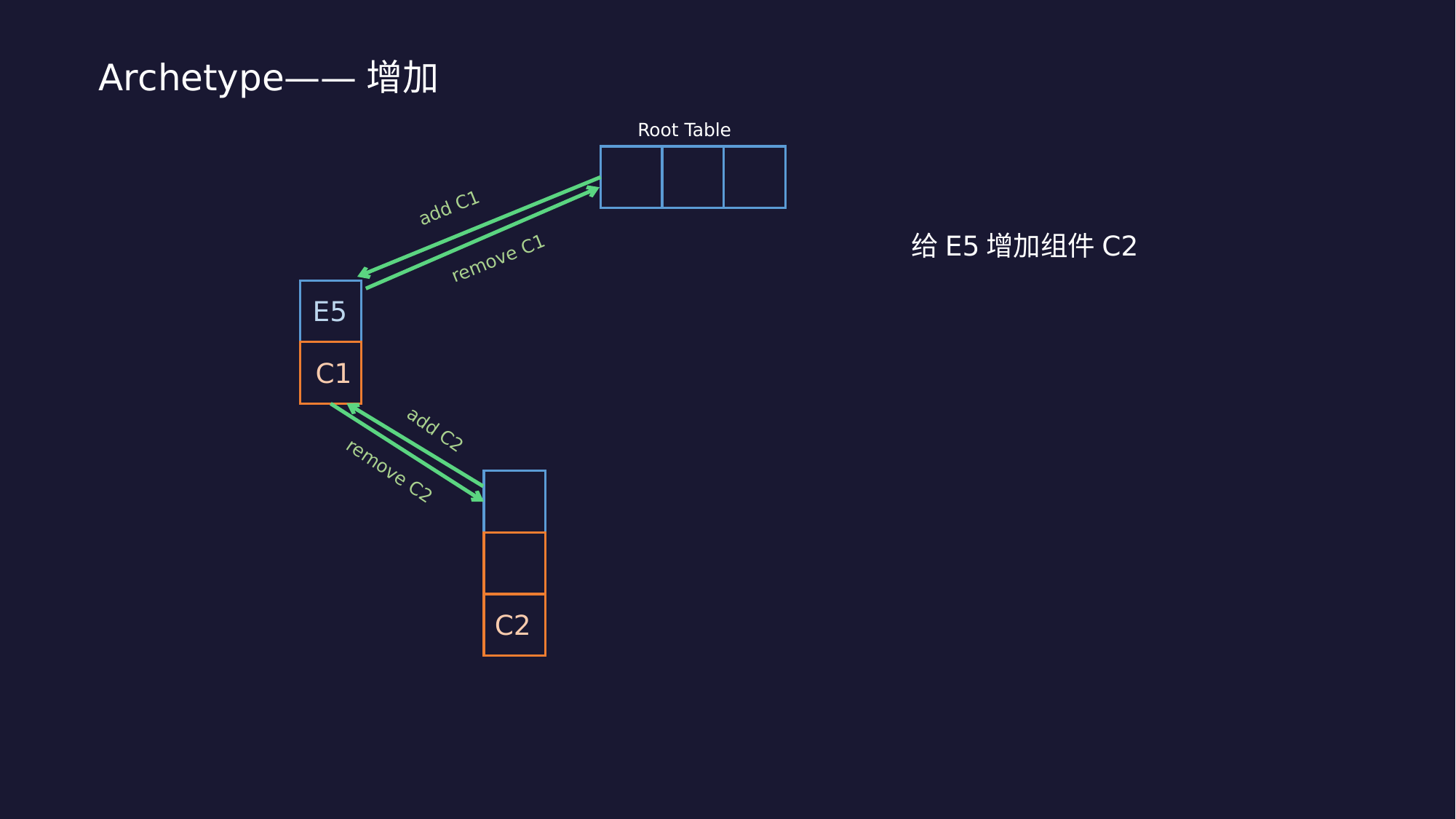

Archetype——增加
Root Table

add C1
给E5增加组件C2
remove C1

E5
C1
add C2
remove C2

C2